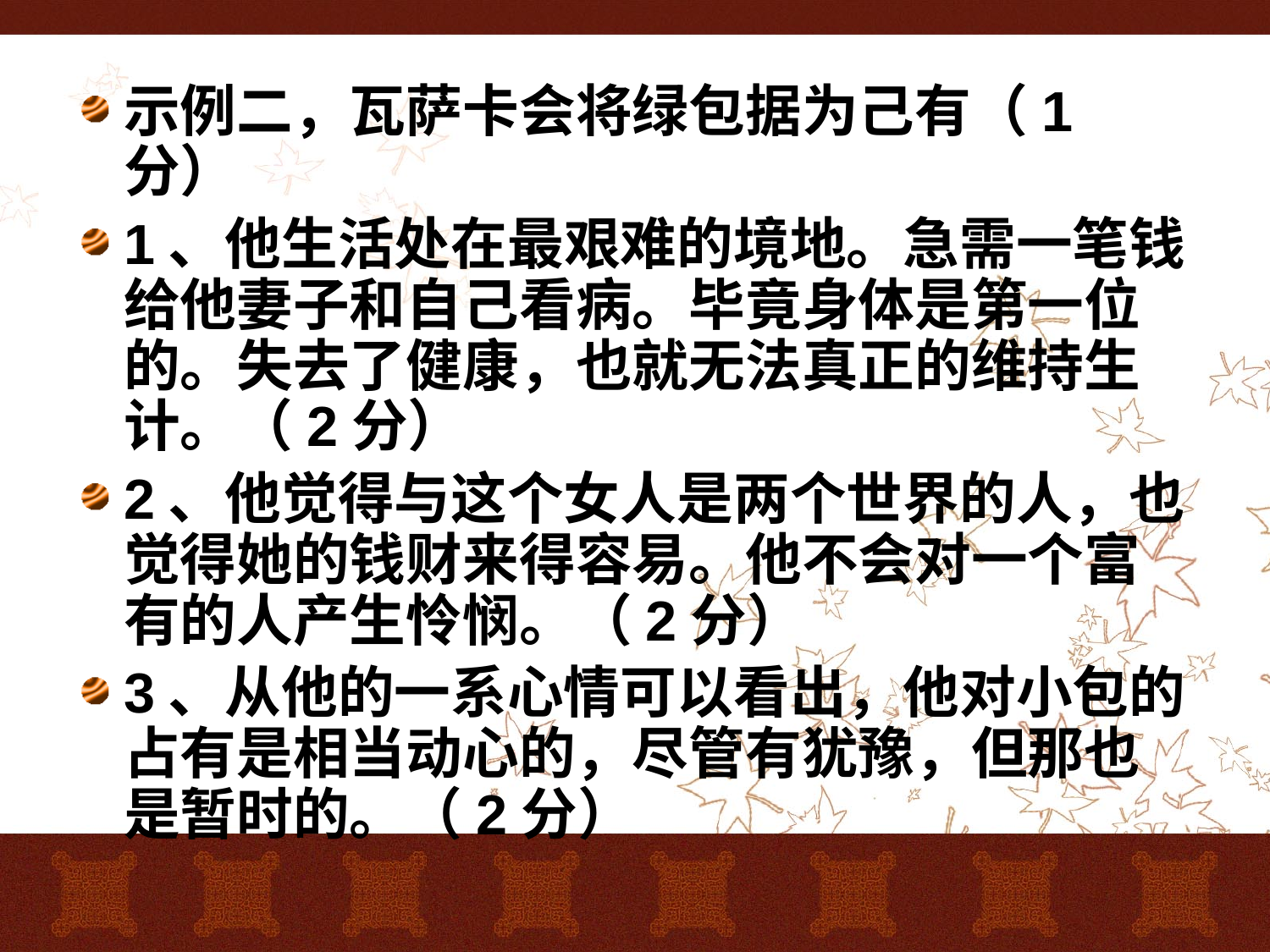

示例二，瓦萨卡会将绿包据为己有（1分）
1、他生活处在最艰难的境地。急需一笔钱给他妻子和自己看病。毕竟身体是第一位的。失去了健康，也就无法真正的维持生计。（2分）
2、他觉得与这个女人是两个世界的人，也觉得她的钱财来得容易。他不会对一个富有的人产生怜悯。（2分）
3、从他的一系心情可以看出，他对小包的占有是相当动心的，尽管有犹豫，但那也是暂时的。（2分）